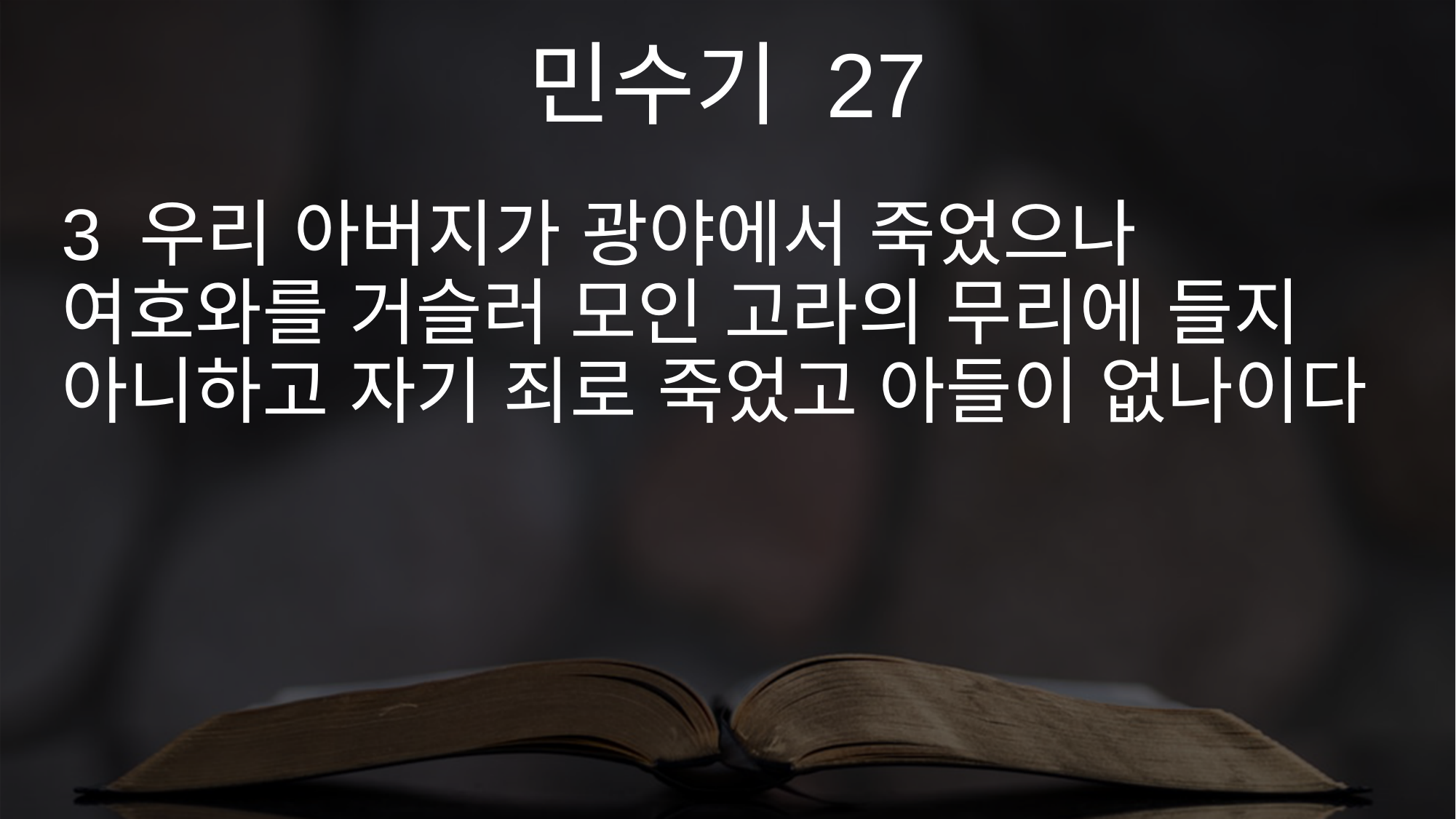

민수기 27
3 우리 아버지가 광야에서 죽었으나 여호와를 거슬러 모인 고라의 무리에 들지 아니하고 자기 죄로 죽었고 아들이 없나이다